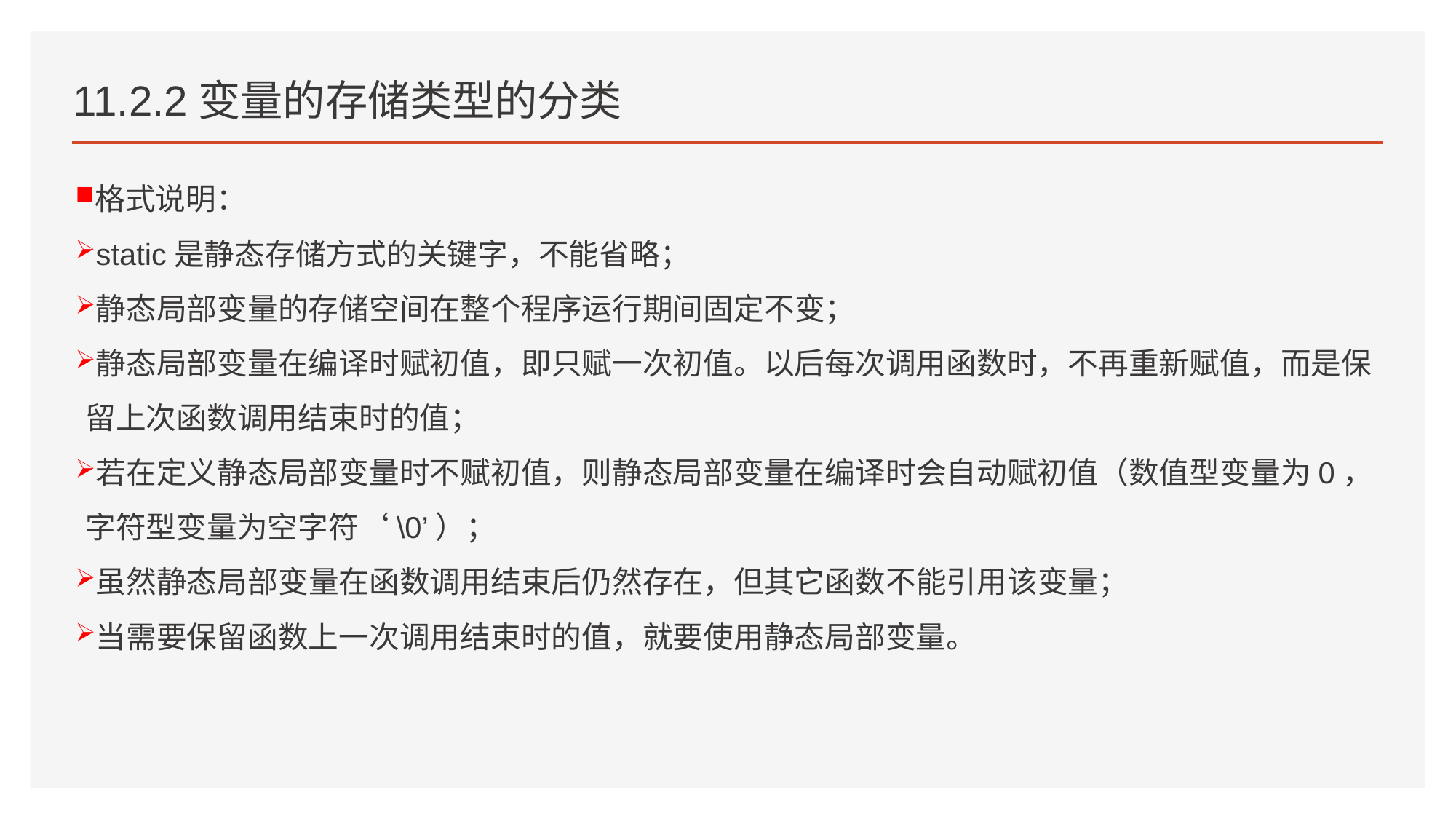

# 11.2.2变量的存储类型的分类
格式说明：
static是静态存储方式的关键字，不能省略；
静态局部变量的存储空间在整个程序运行期间固定不变；
静态局部变量在编译时赋初值，即只赋一次初值。以后每次调用函数时，不再重新赋值，而是保留上次函数调用结束时的值；
若在定义静态局部变量时不赋初值，则静态局部变量在编译时会自动赋初值（数值型变量为0，字符型变量为空字符‘\0’）；
虽然静态局部变量在函数调用结束后仍然存在，但其它函数不能引用该变量；
当需要保留函数上一次调用结束时的值，就要使用静态局部变量。